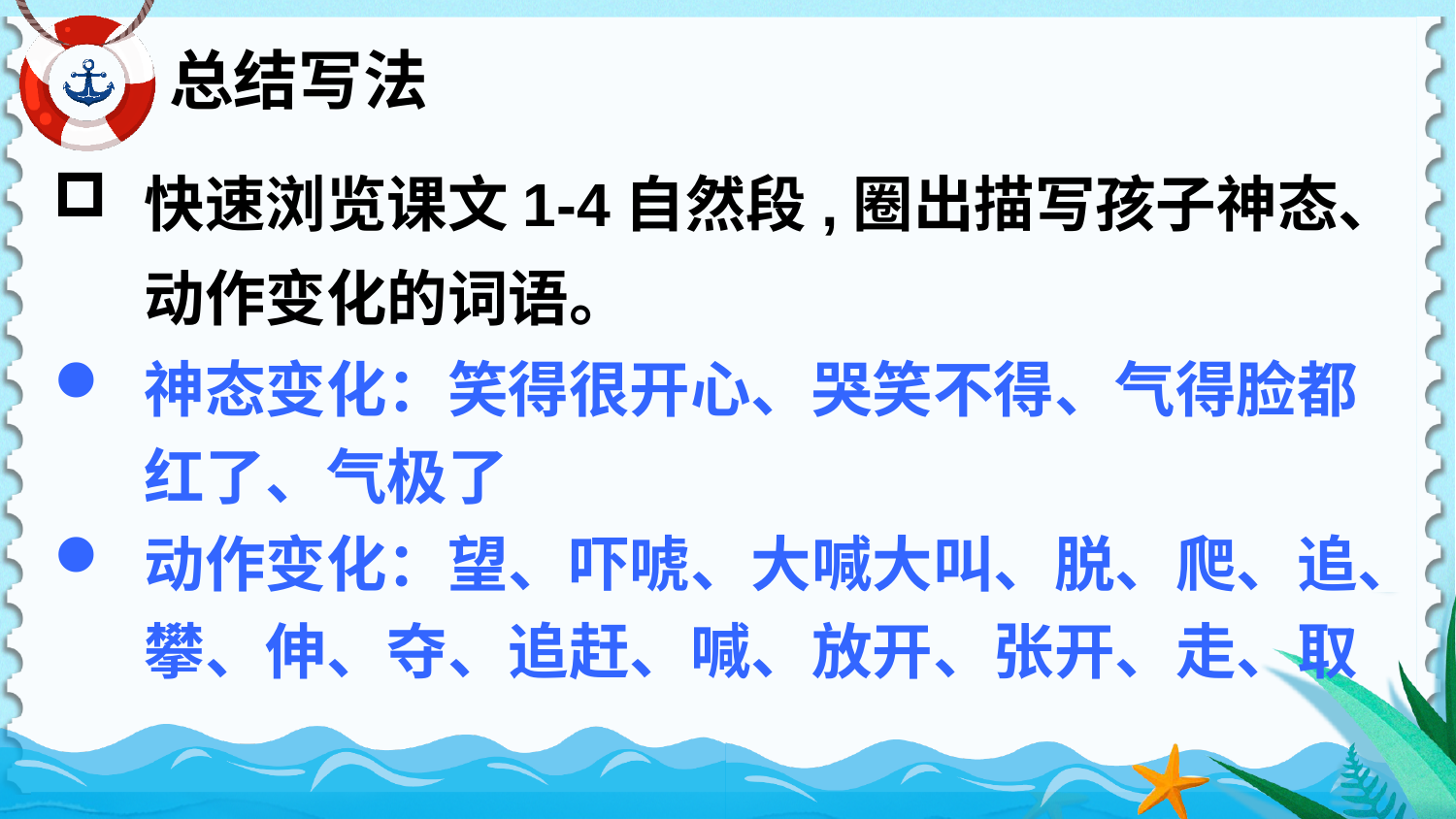

总结写法
快速浏览课文1-4自然段,圈出描写孩子神态、动作变化的词语。
神态变化：笑得很开心、哭笑不得、气得脸都红了、气极了
动作变化：望、吓唬、大喊大叫、脱、爬、追、攀、伸、夺、追赶、喊、放开、张开、走、取